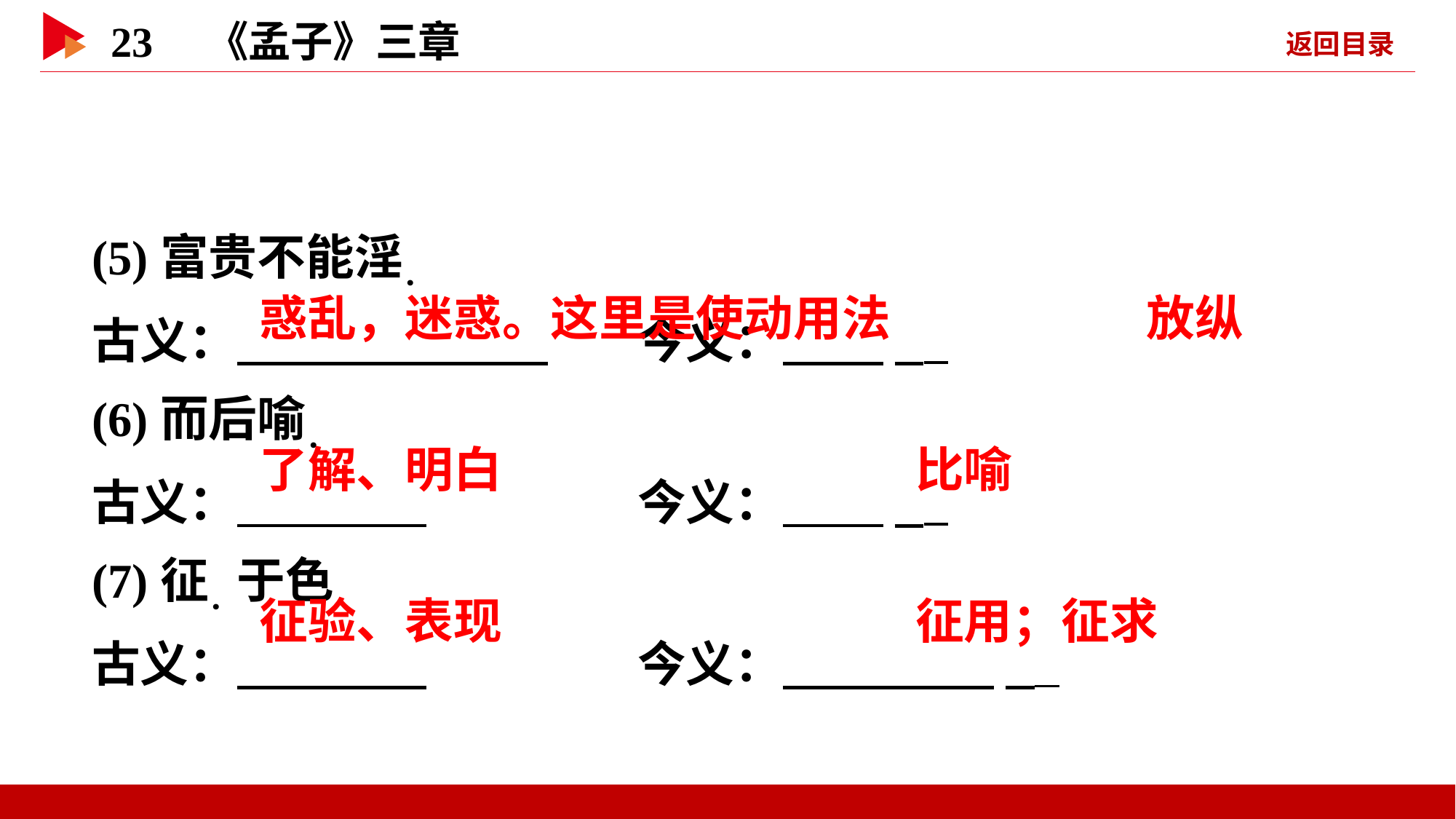

(5)富贵不能淫．
古义：                            	今义：         _
(6)而后喻．
古义：                 		今义：         _
(7)征．于色
古义：                 		今义：                   _
 惑乱，迷惑。这里是使动用法
 放纵
 了解、明白
 比喻
 征验、表现
 征用；征求